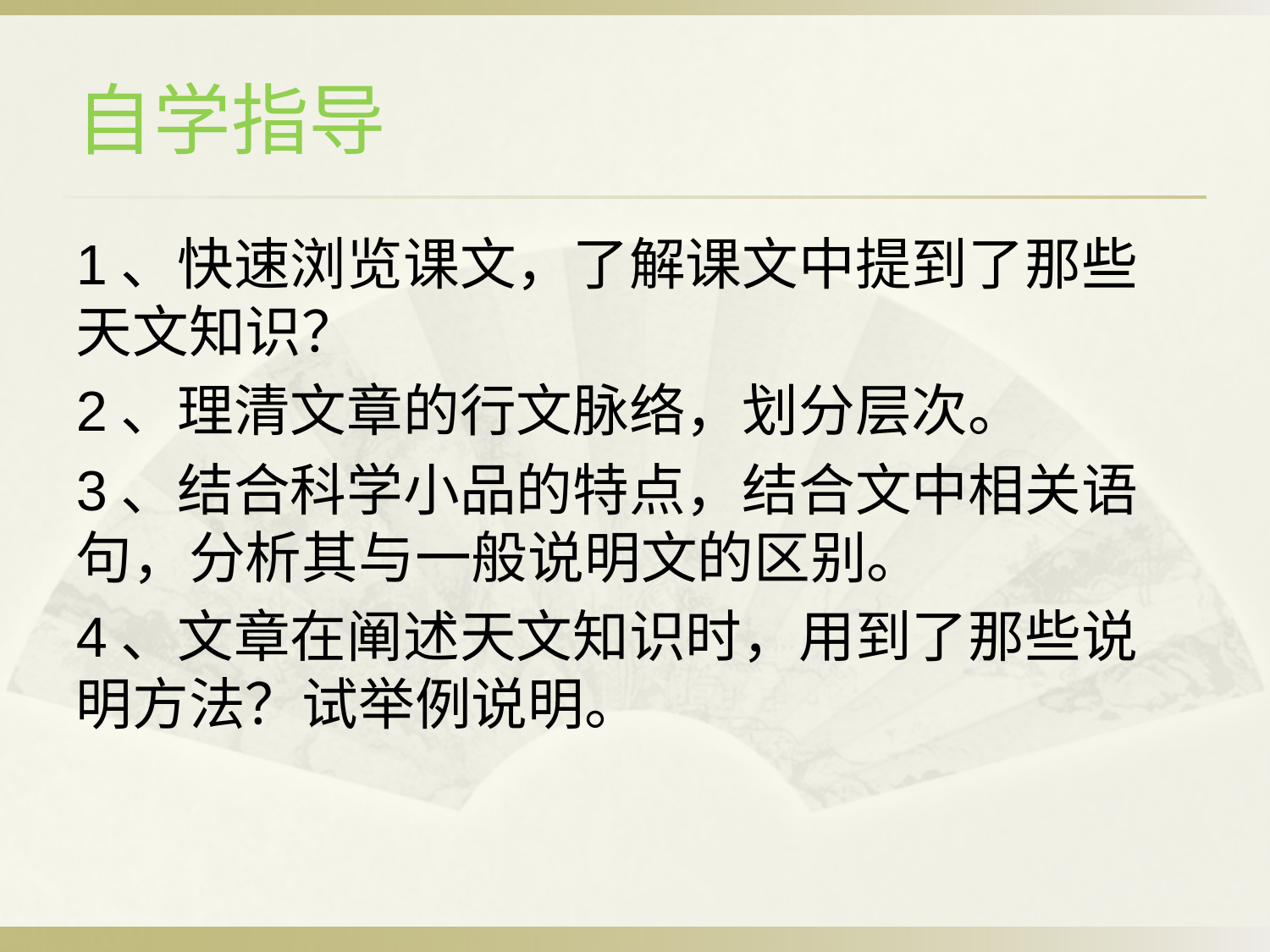

# 自学指导
1、快速浏览课文，了解课文中提到了那些天文知识？
2、理清文章的行文脉络，划分层次。
3、结合科学小品的特点，结合文中相关语句，分析其与一般说明文的区别。
4、文章在阐述天文知识时，用到了那些说明方法？试举例说明。